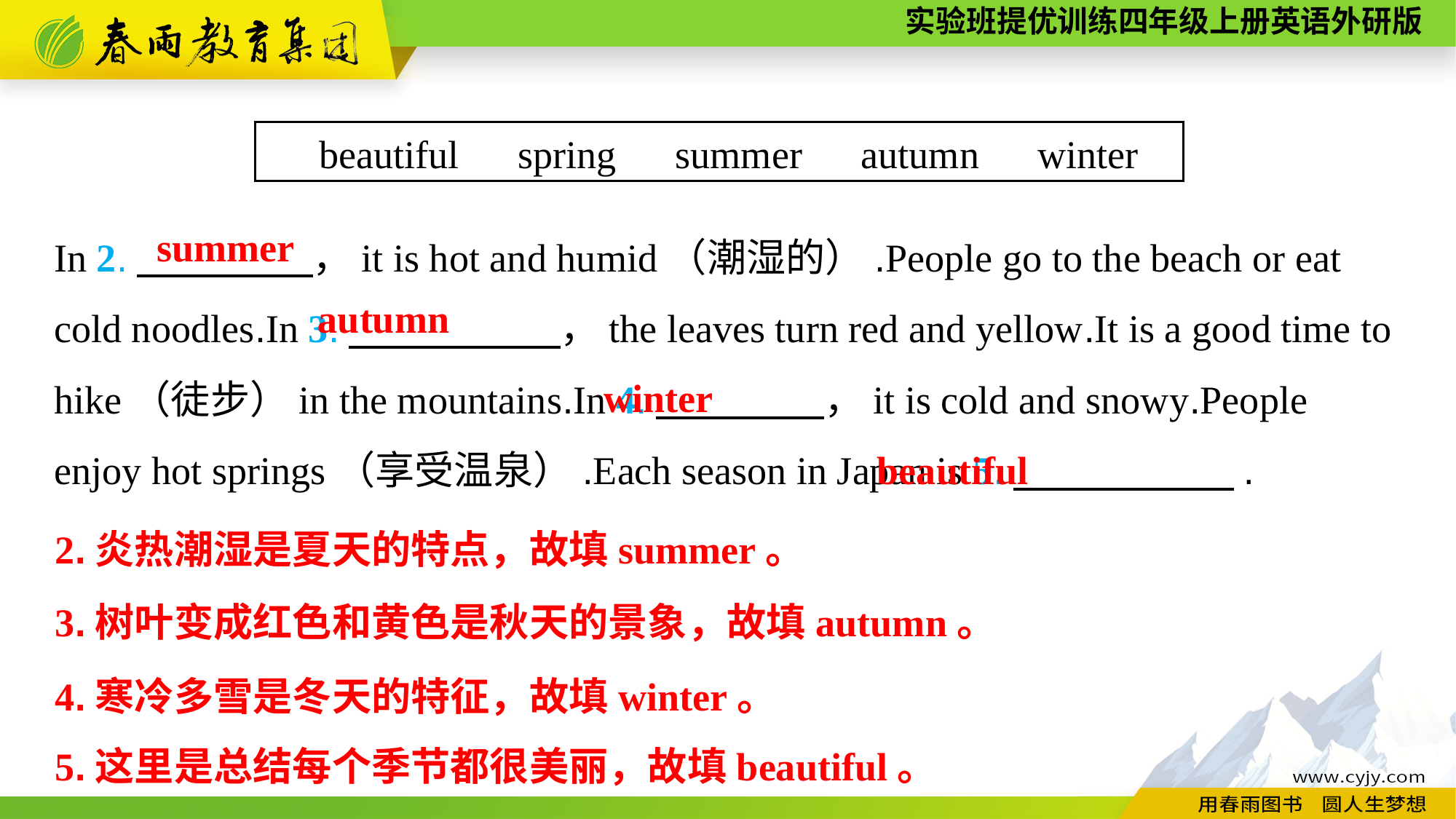

beautiful　spring　summer　autumn　winter

In 2.　  　　　，it is hot and humid（潮湿的）.People go to the beach or eat cold noodles.In 3.　　      　　，the leaves turn red and yellow.It is a good time to hike（徒步）in the mountains.In 4.　          　，it is cold and snowy.People enjoy hot springs（享受温泉）.Each season in Japan is 5.　　       　　.
summer
autumn
winter
beautiful
2.炎热潮湿是夏天的特点，故填summer。
3.树叶变成红色和黄色是秋天的景象，故填autumn。
4.寒冷多雪是冬天的特征，故填winter。
5.这里是总结每个季节都很美丽，故填beautiful。